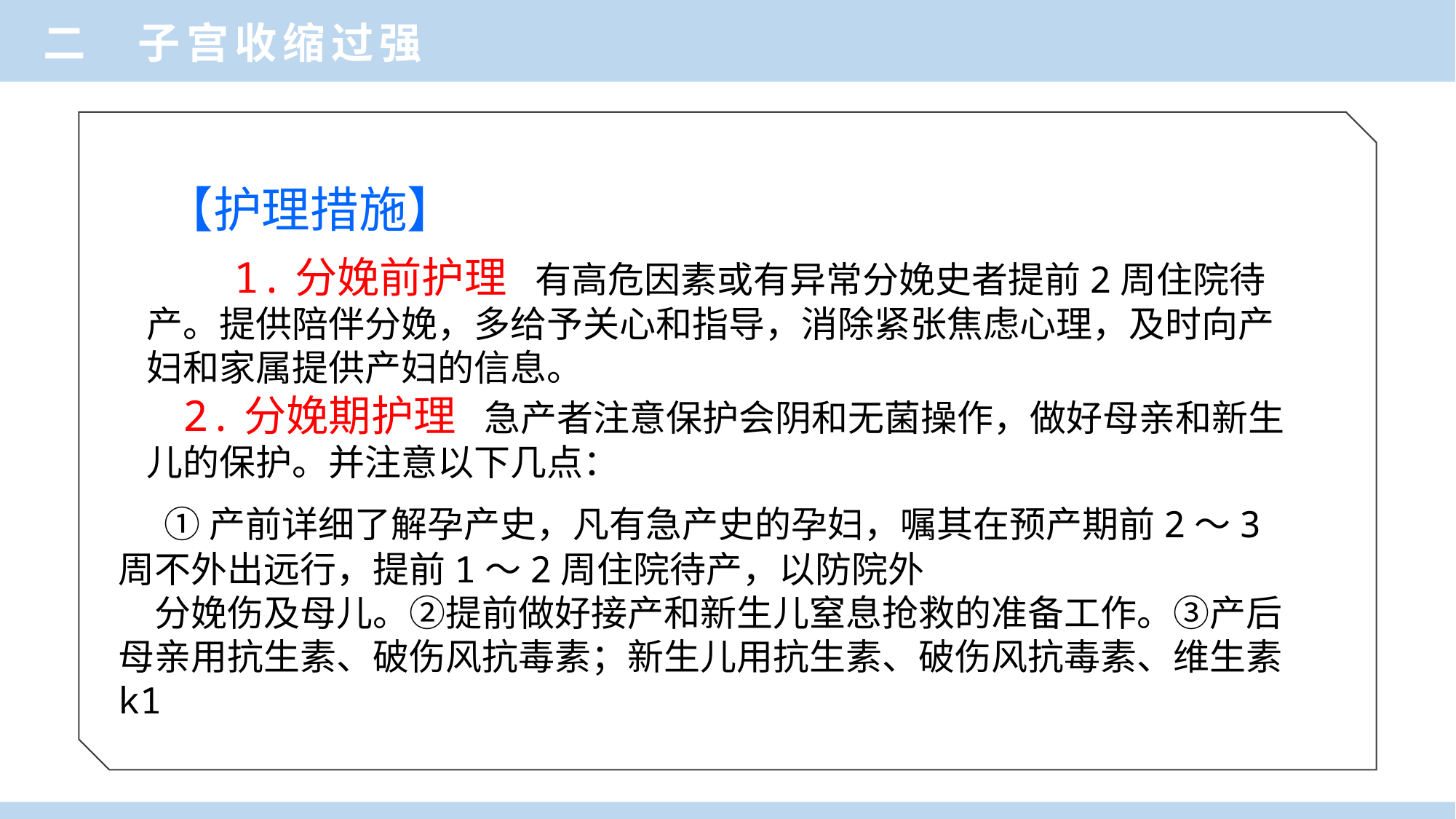

二   子宫收缩过强

【护理措施】
  1.分娩前护理   有高危因素或有异常分娩史者提前2周住院待产。提供陪伴分娩，多给予关心和指导，消除紧张焦虑心理，及时向产妇和家属提供产妇的信息。
2.分娩期护理   急产者注意保护会阴和无菌操作，做好母亲和新生儿的保护。并注意以下几点：
 ①产前详细了解孕产史，凡有急产史的孕妇，嘱其在预产期前2～3周不外出远行，提前1～2周住院待产，以防院外
分娩伤及母儿。②提前做好接产和新生儿窒息抢救的准备工作。③产后母亲用抗生素、破伤风抗毒素；新生儿用抗生素、破伤风抗毒素、维生素k1